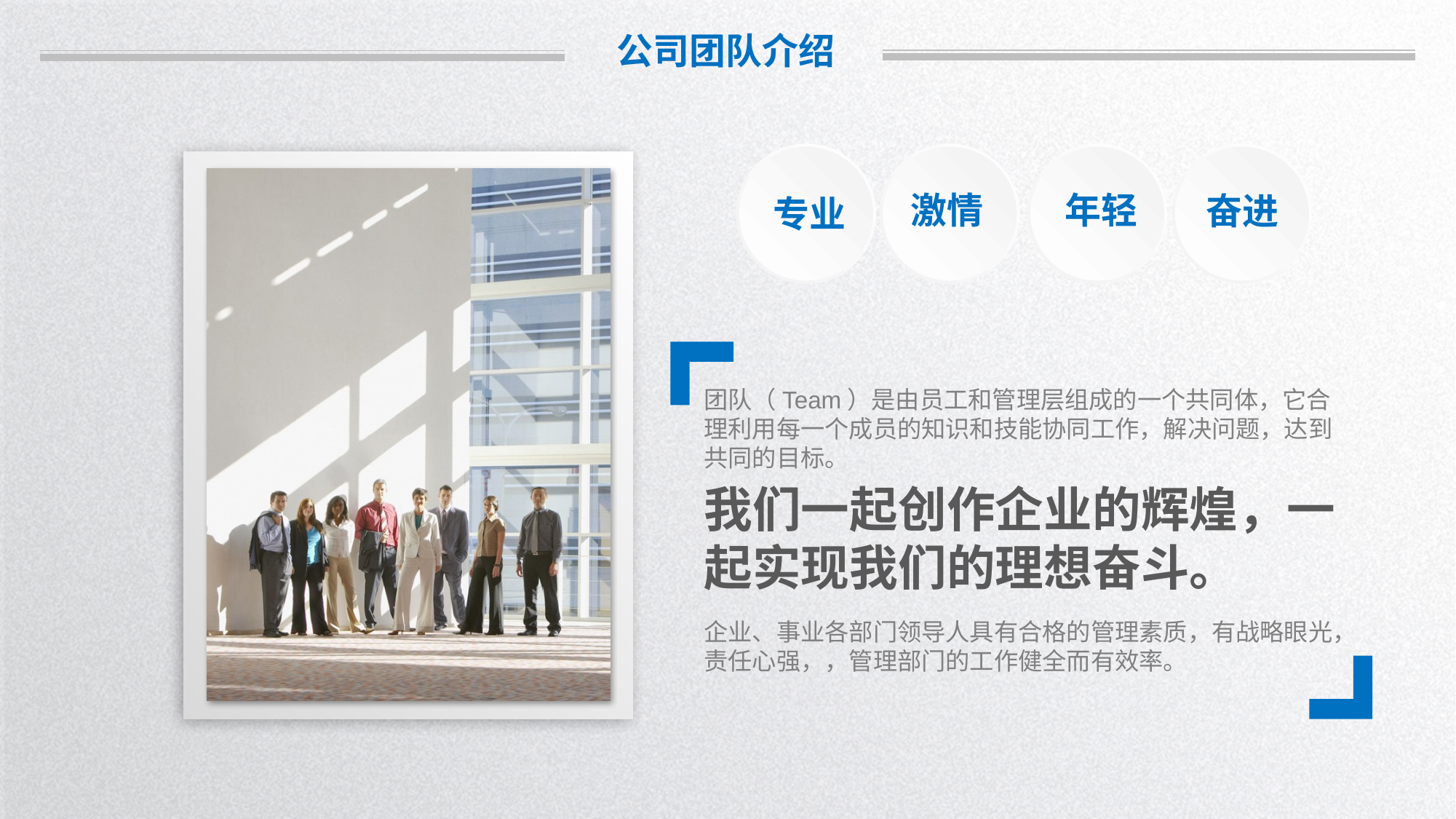

公司团队介绍

激情
年轻
奋进
专业

团队（Team）是由员工和管理层组成的一个共同体，它合理利用每一个成员的知识和技能协同工作，解决问题，达到共同的目标。
我们一起创作企业的辉煌，一起实现我们的理想奋斗。
企业、事业各部门领导人具有合格的管理素质，有战略眼光，责任心强，，管理部门的工作健全而有效率。